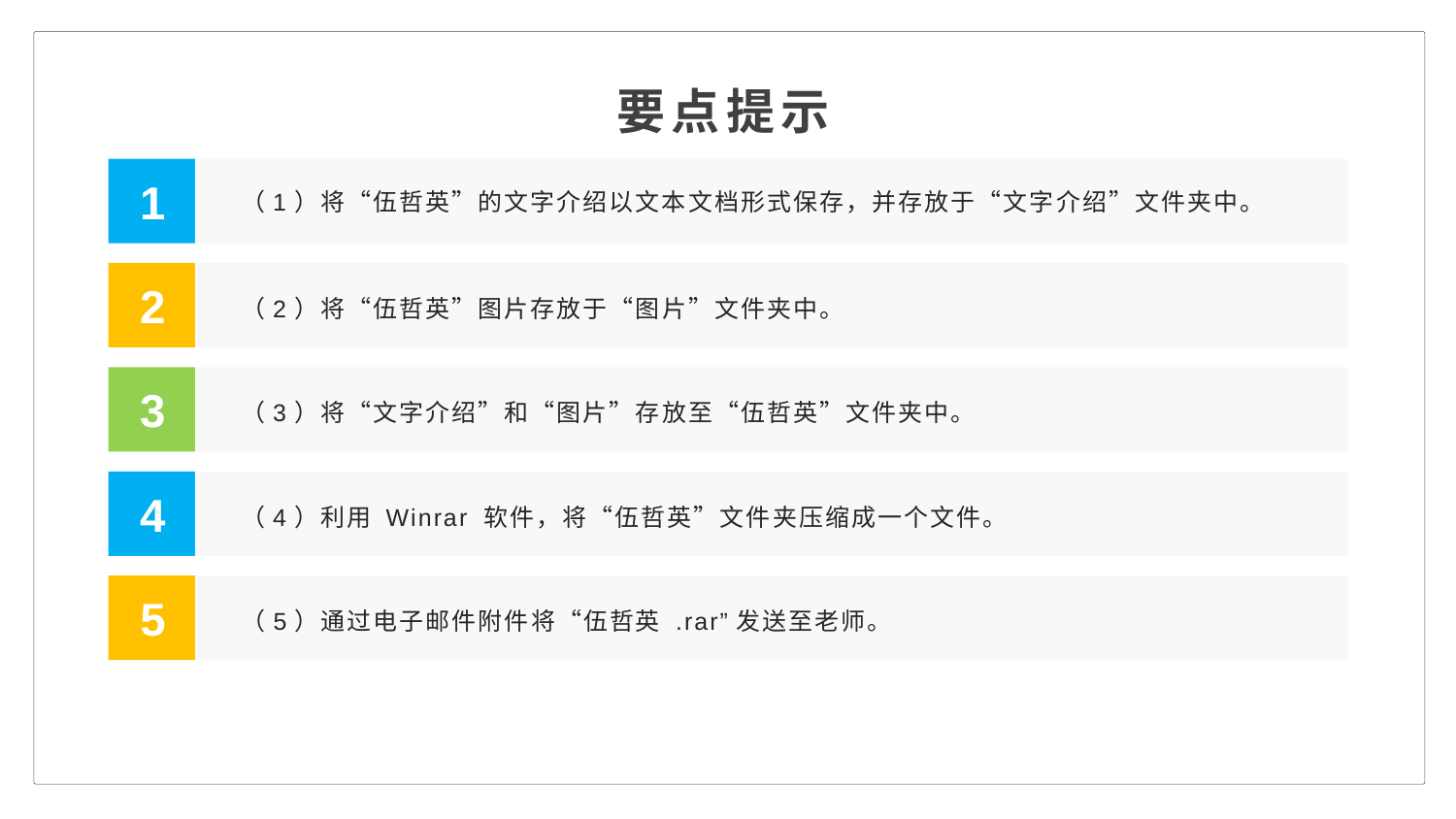

要点提示

1
（1）将“伍哲英”的文字介绍以文本文档形式保存，并存放于“文字介绍”文件夹中。

2
（2）将“伍哲英”图片存放于“图片”文件夹中。

3
（3）将“文字介绍”和“图片”存放至“伍哲英”文件夹中。

4
（4）利用 Winrar 软件，将“伍哲英”文件夹压缩成一个文件。

5
（5）通过电子邮件附件将“伍哲英 .rar”发送至老师。